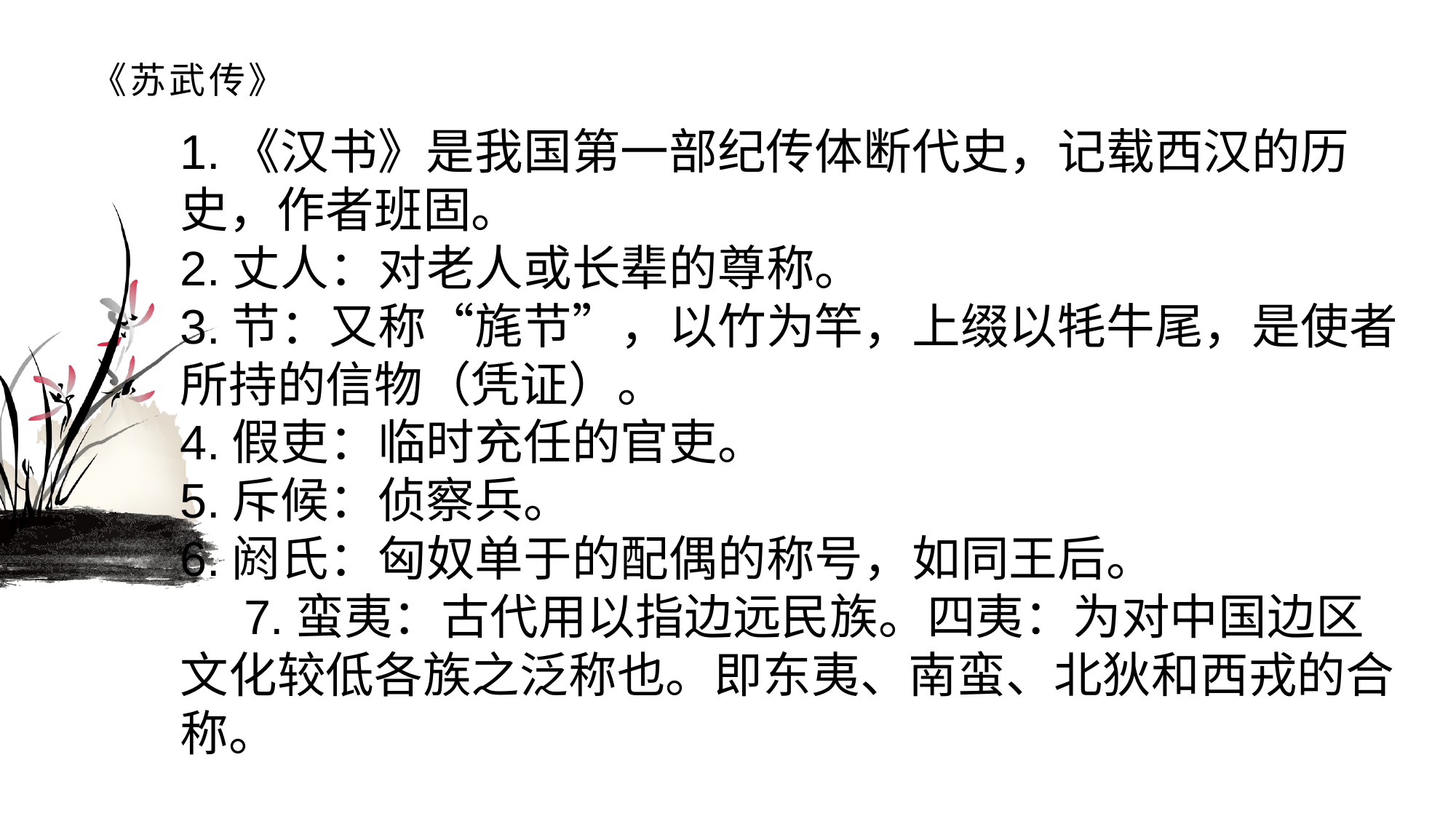

# 《苏武传》
1.《汉书》是我国第一部纪传体断代史，记载西汉的历史，作者班固。2.丈人：对老人或长辈的尊称。3.节：又称“旄节”，以竹为竿，上缀以牦牛尾，是使者所持的信物（凭证）。4.假吏：临时充任的官吏。5.斥候：侦察兵。6.阏氏：匈奴单于的配偶的称号，如同王后。7.蛮夷：古代用以指边远民族。四夷：为对中国边区文化较低各族之泛称也。即东夷、南蛮、北狄和西戎的合称。